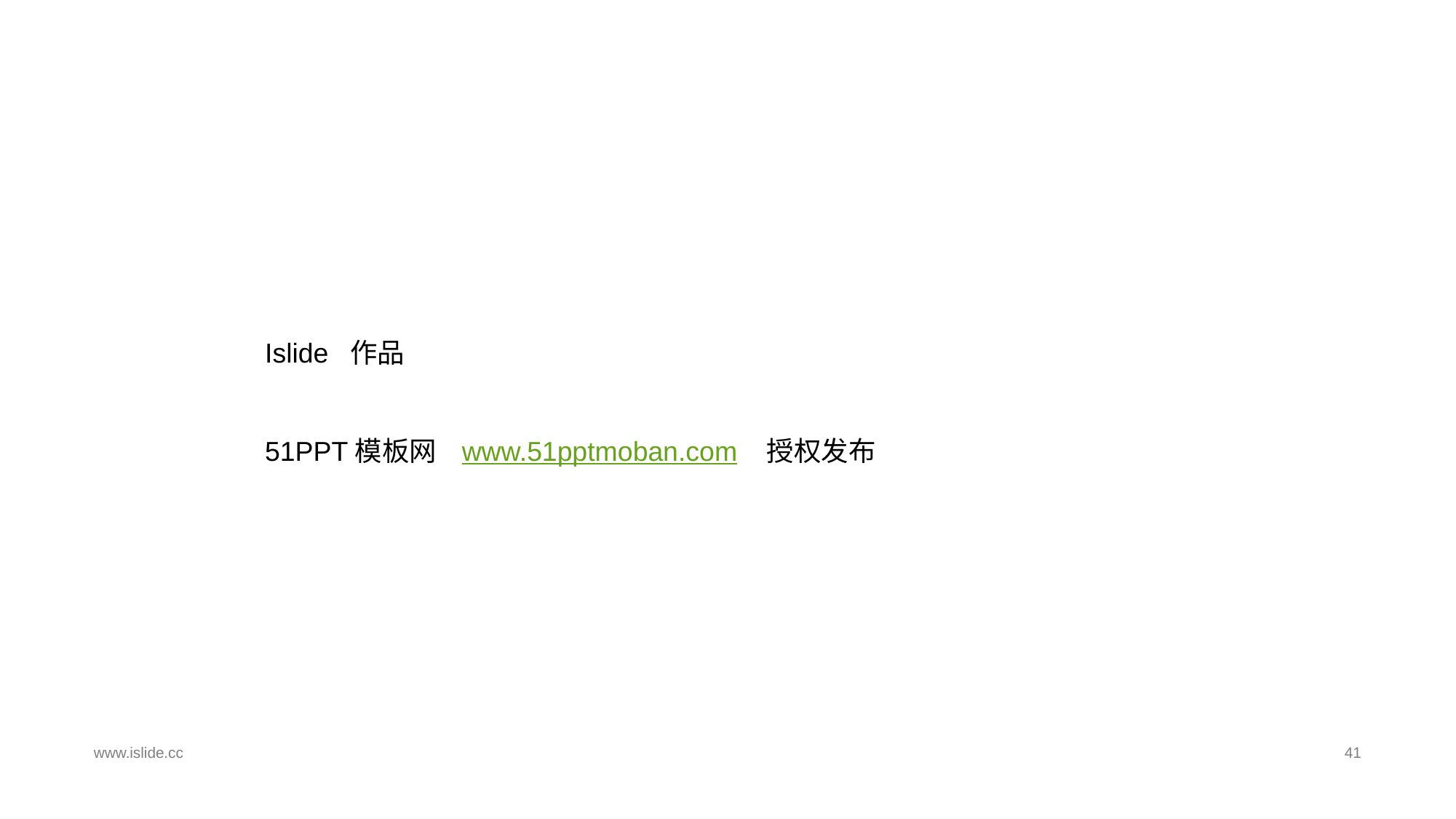

Islide  作品

51PPT模板网   www.51pptmoban.com   授权发布
www.islide.cc
41